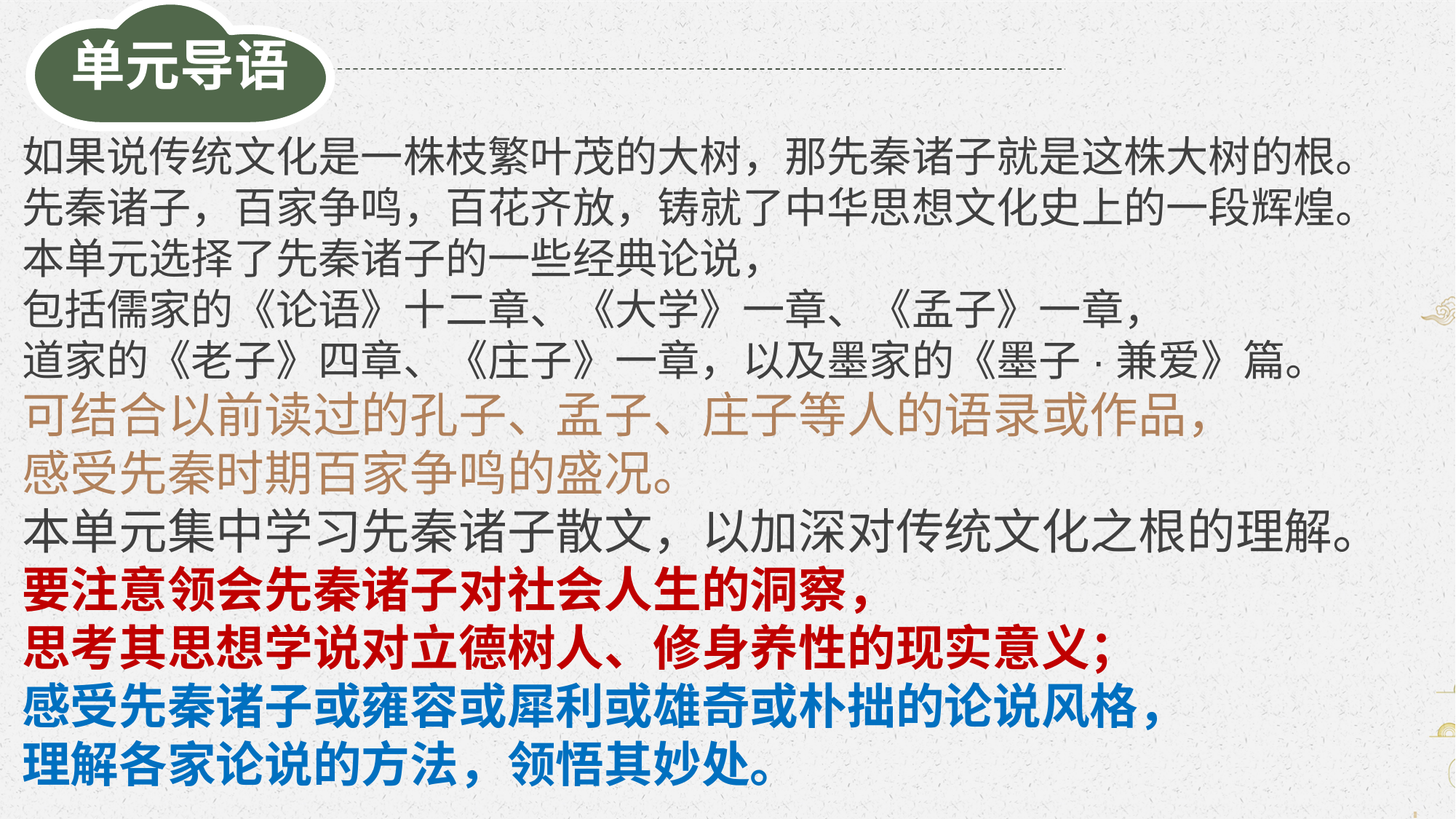

单元导语
如果说传统文化是一株枝繁叶茂的大树，那先秦诸子就是这株大树的根。
先秦诸子，百家争鸣，百花齐放，铸就了中华思想文化史上的一段辉煌。
本单元选择了先秦诸子的一些经典论说，
包括儒家的《论语》十二章、《大学》一章、《孟子》一章，
道家的《老子》四章、《庄子》一章，以及墨家的《墨子·兼爱》篇。
可结合以前读过的孔子、孟子、庄子等人的语录或作品，
感受先秦时期百家争鸣的盛况。
本单元集中学习先秦诸子散文，以加深对传统文化之根的理解。
要注意领会先秦诸子对社会人生的洞察，
思考其思想学说对立德树人、修身养性的现实意义；
感受先秦诸子或雍容或犀利或雄奇或朴拙的论说风格，
理解各家论说的方法，领悟其妙处。